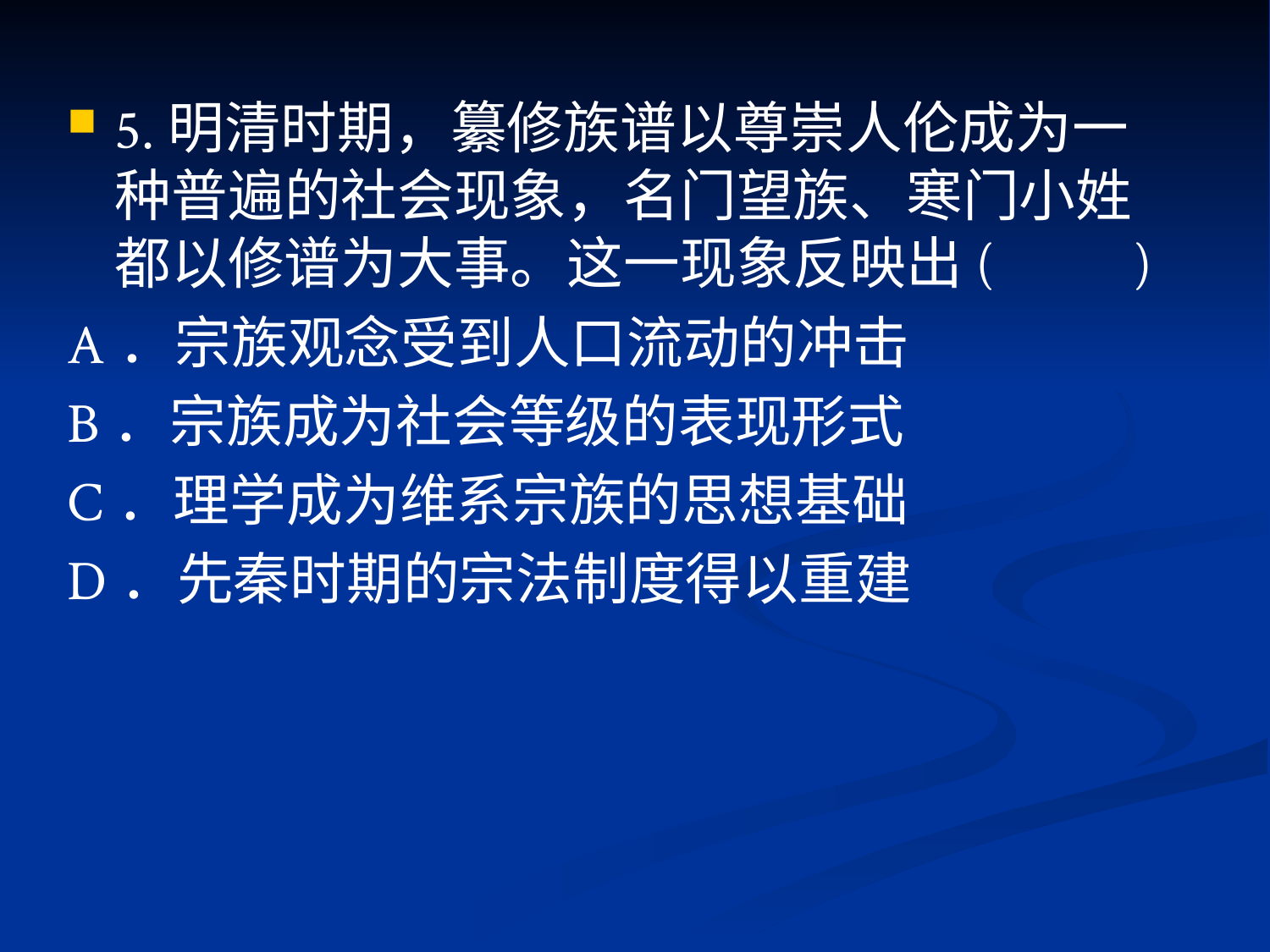

5.明清时期，纂修族谱以尊崇人伦成为一种普遍的社会现象，名门望族、寒门小姓都以修谱为大事。这一现象反映出(　　)
A．宗族观念受到人口流动的冲击
B．宗族成为社会等级的表现形式
C．理学成为维系宗族的思想基础
D．先秦时期的宗法制度得以重建